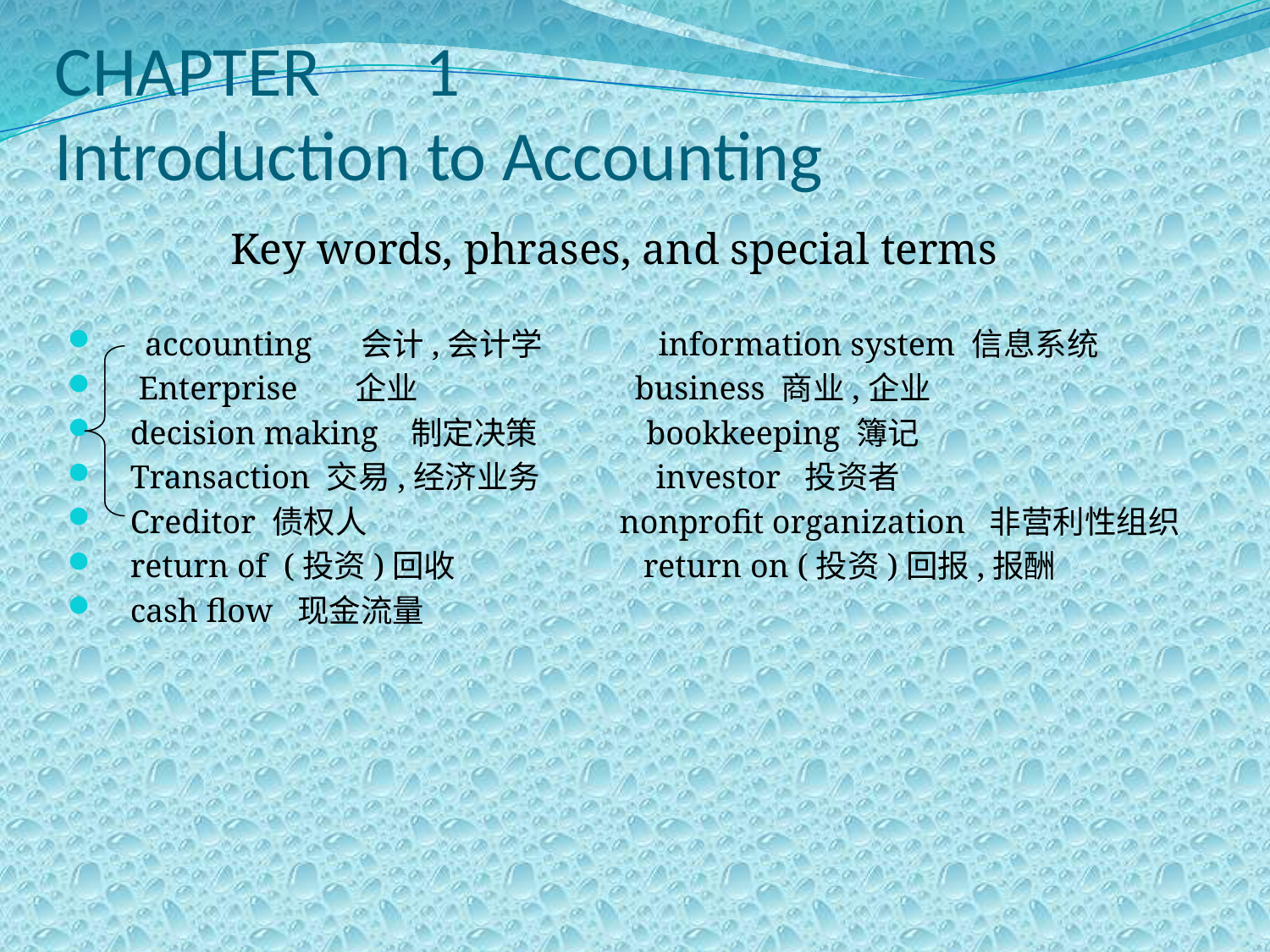

# CHAPTER　1 Introduction to Accounting
Key words, phrases, and special terms

　accounting     会计,会计学               information system 信息系统
    Enterprise      企业                             business 商业,企业
   decision making   制定决策              bookkeeping 簿记
   Transaction 交易,经济业务               investor  投资者
   Creditor 债权人                                  nonprofit organization  非营利性组织
   return of  (投资)回收                         return on (投资)回报,报酬
   cash flow  现金流量